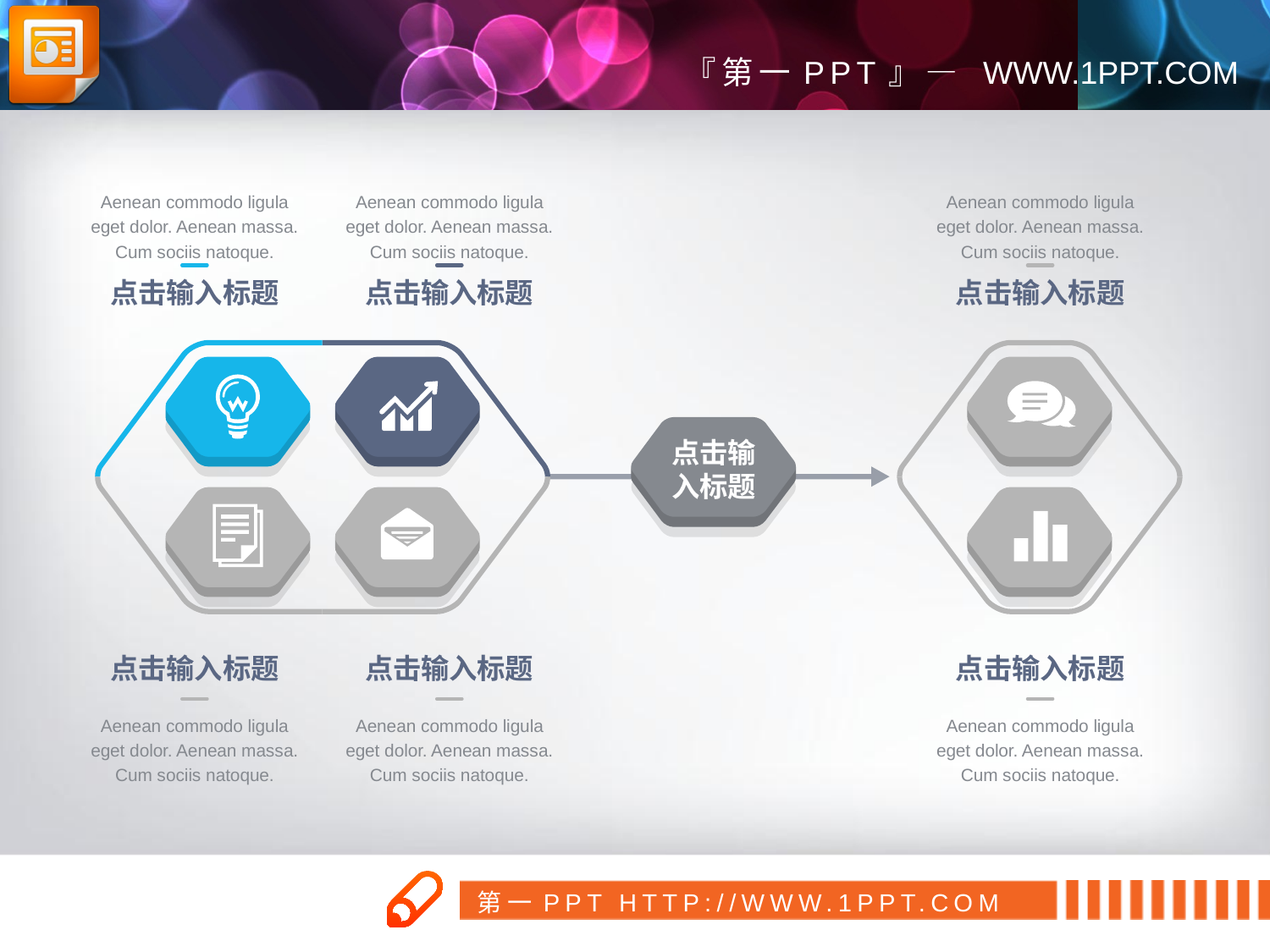

点击输入标题
Aenean commodo ligula eget dolor. Aenean massa. Cum sociis natoque.
点击输入标题
Aenean commodo ligula eget dolor. Aenean massa. Cum sociis natoque.
点击输入标题
Aenean commodo ligula eget dolor. Aenean massa. Cum sociis natoque.

点击输
入标题

点击输入标题
Aenean commodo ligula eget dolor. Aenean massa. Cum sociis natoque.
点击输入标题
Aenean commodo ligula eget dolor. Aenean massa. Cum sociis natoque.
点击输入标题
Aenean commodo ligula eget dolor. Aenean massa. Cum sociis natoque.